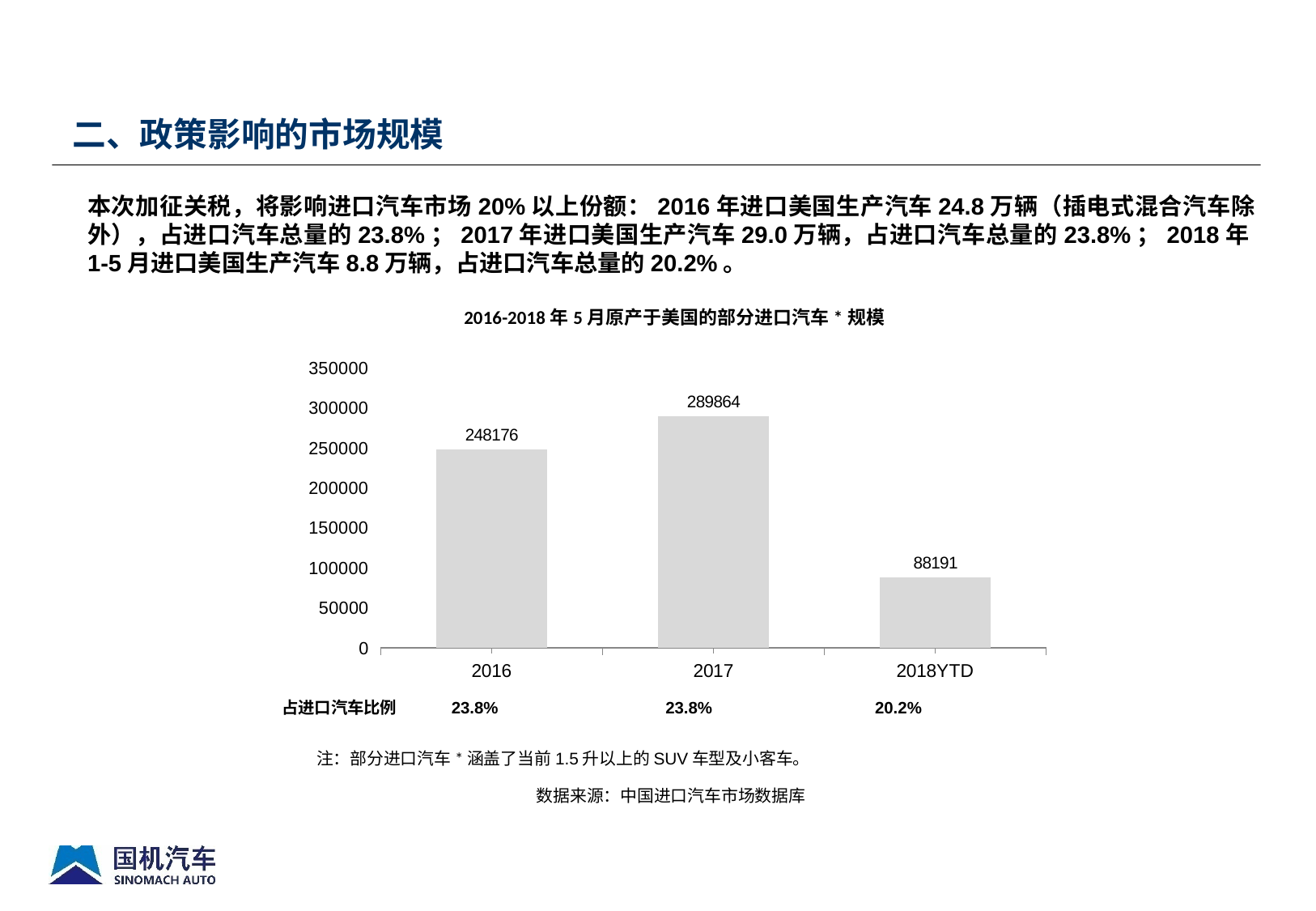

二、政策影响的市场规模
本次加征关税，将影响进口汽车市场20%以上份额：2016年进口美国生产汽车24.8万辆（插电式混合汽车除外），占进口汽车总量的23.8%；2017年进口美国生产汽车29.0万辆，占进口汽车总量的23.8%；2018年1-5月进口美国生产汽车8.8万辆，占进口汽车总量的20.2%。

### Chart

| Category |   | 美产汽车进口量 |
|---|---|---|
| 2016 | 2016.0 | 248176.0 |
| 2017 | 2017.0 | 289864.0 |
| 2018YTD | 0.0 | 88191.0 |
2016-2018年5月原产于美国的部分进口汽车*规模
占进口汽车比例              23.8%                                    23.8%                                   20.2%
注：部分进口汽车*涵盖了当前1.5升以上的SUV车型及小客车。
数据来源：中国进口汽车市场数据库